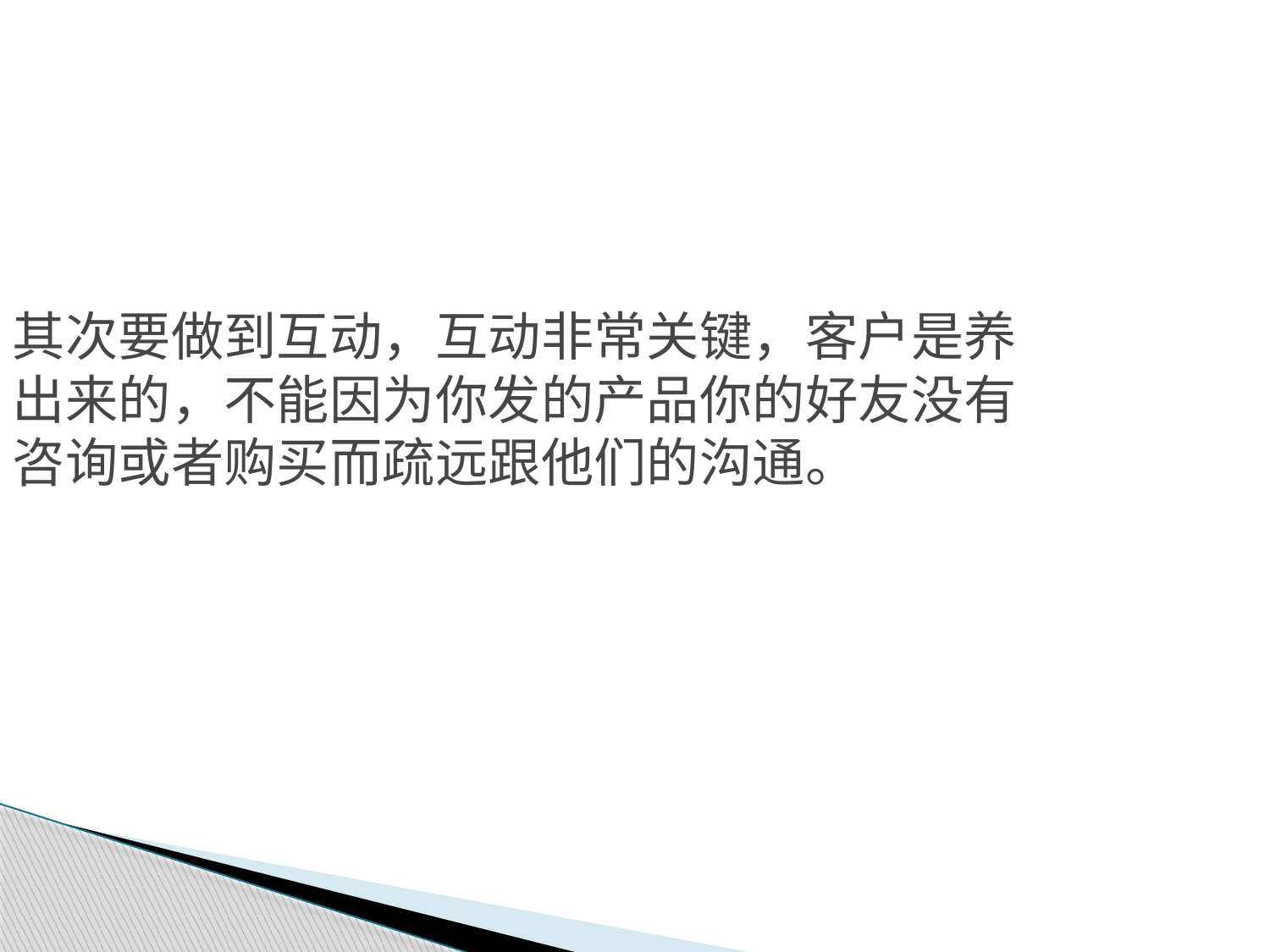

其次要做到互动，互动非常关键，客户是养出来的，不能因为你发的产品你的好友没有咨询或者购买而疏远跟他们的沟通。